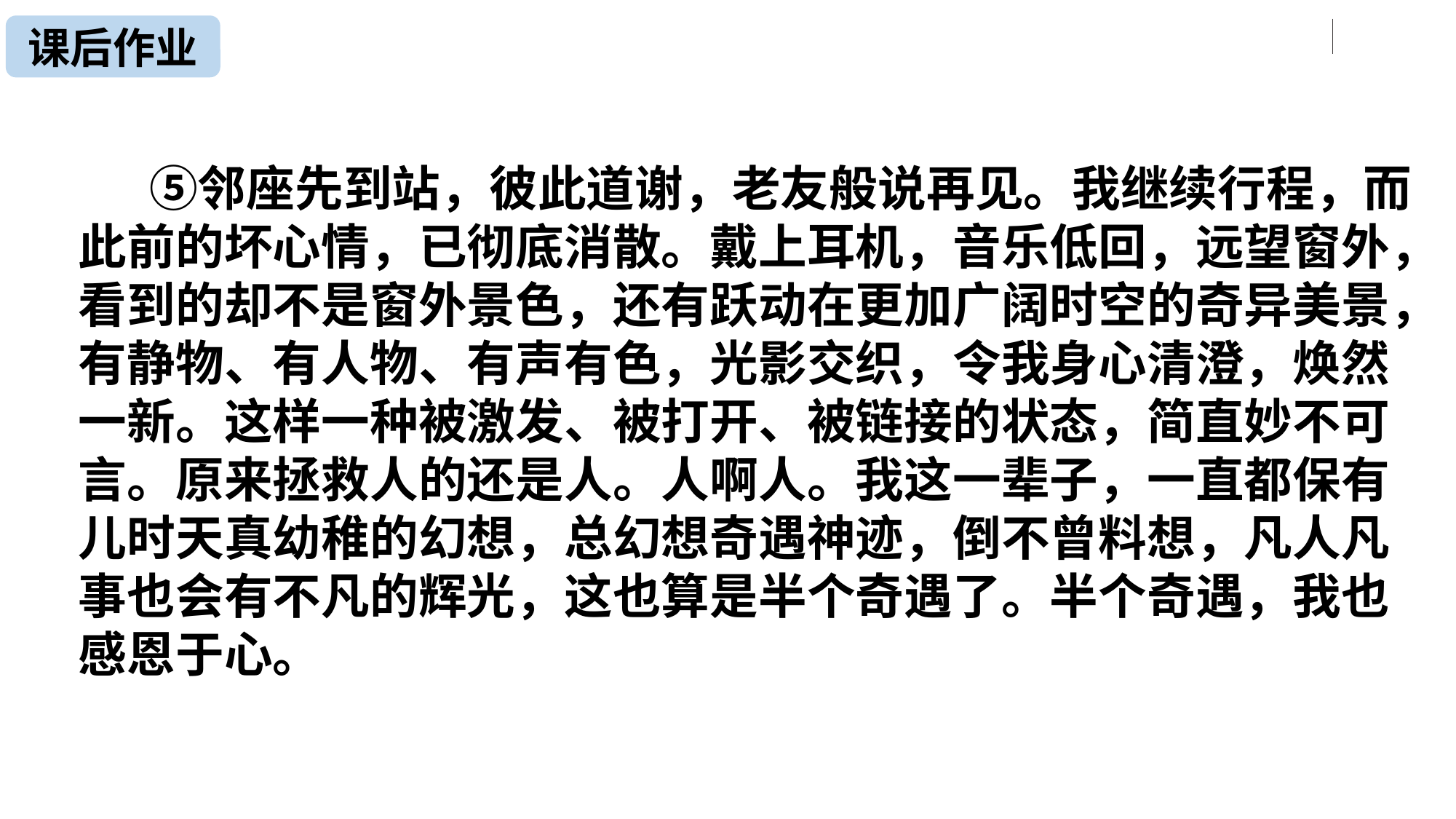

课后作业
　  ⑤邻座先到站，彼此道谢，老友般说再见。我继续行程，而此前的坏心情，已彻底消散。戴上耳机，音乐低回，远望窗外，看到的却不是窗外景色，还有跃动在更加广阔时空的奇异美景，有静物、有人物、有声有色，光影交织，令我身心清澄，焕然一新。这样一种被激发、被打开、被链接的状态，简直妙不可言。原来拯救人的还是人。人啊人。我这一辈子，一直都保有儿时天真幼稚的幻想，总幻想奇遇神迹，倒不曾料想，凡人凡事也会有不凡的辉光，这也算是半个奇遇了。半个奇遇，我也感恩于心。